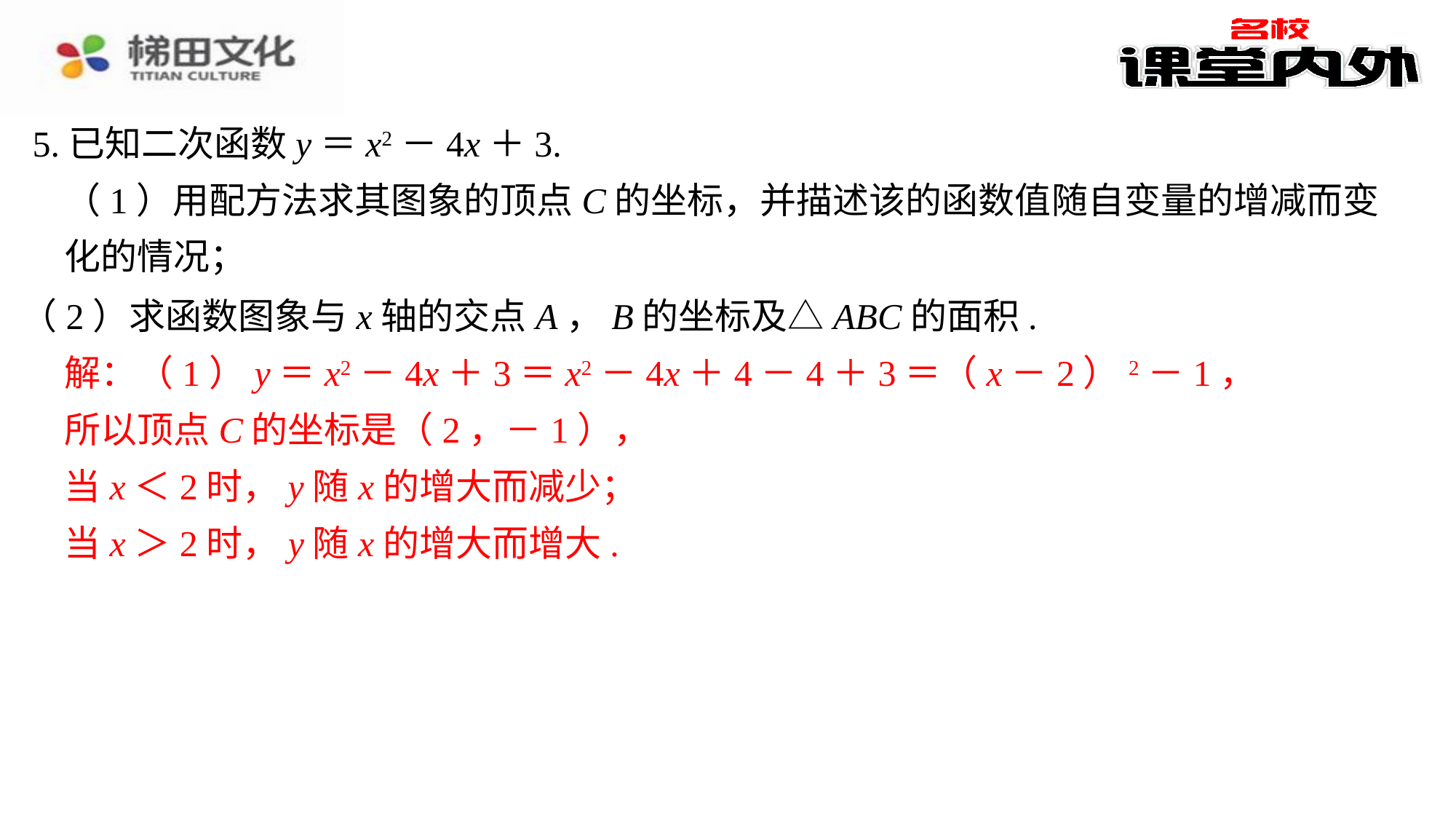

5.已知二次函数y＝x2－4x＋3.
（1）用配方法求其图象的顶点C的坐标，并描述该的函数值随自变量的增减而变化的情况；
（2）求函数图象与x轴的交点A，B的坐标及△ABC的面积.
解：（1）y＝x2－4x＋3＝x2－4x＋4－4＋3＝（x－2）2－1，
解：（1）y＝x2－4x＋3＝x2－4x＋4－4＋3＝（x－2）2－1，⁠
所以顶点C的坐标是（2，－1），⁠
当x＜2时，y随x的增大而减少；⁠
当x＞2时，y随x的增大而增大.⁠
所以顶点C的坐标是（2，－1），
当x＜2时，y随x的增大而减少；
当x＞2时，y随x的增大而增大.
  ⁠